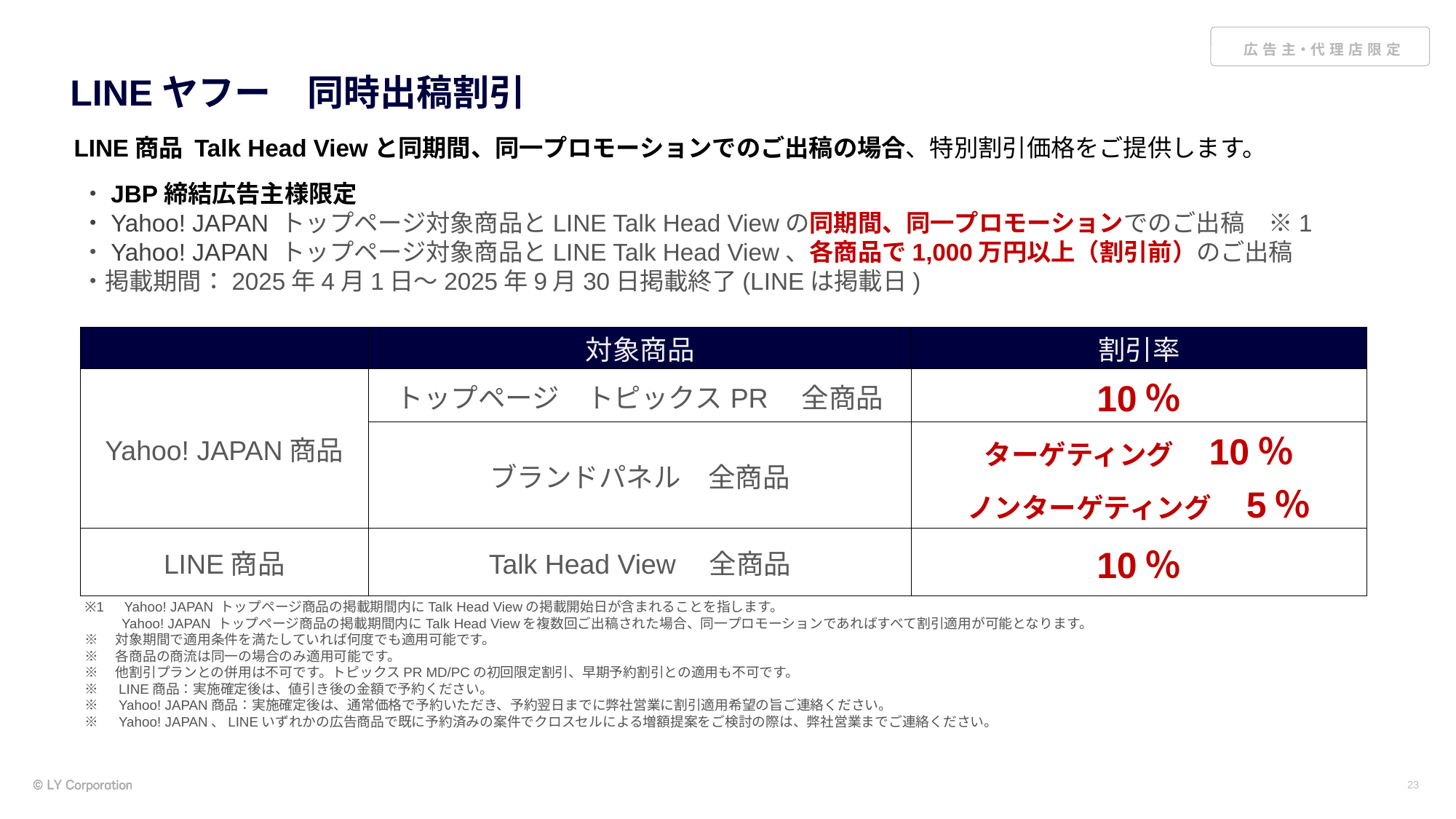

# LINEヤフー　同時出稿割引
LINE商品 Talk Head Viewと同期間、同一プロモーションでのご出稿の場合、特別割引価格をご提供します。
・JBP締結広告主様限定
・Yahoo! JAPAN トップページ対象商品とLINE Talk Head Viewの同期間、同一プロモーションでのご出稿　※1
・Yahoo! JAPAN トップページ対象商品とLINE Talk Head View、各商品で1,000万円以上（割引前）のご出稿
・掲載期間：2025年4月1日～2025年9月30日掲載終了(LINEは掲載日)
|  | 対象商品 | 割引率 |
| --- | --- | --- |
| Yahoo! JAPAN商品 | トップページ　トピックスPR　全商品 | 10％ |
|  | ブランドパネル　全商品 | ターゲティング　10％ ノンターゲティング　5％ |
| LINE商品 | Talk Head View　全商品 | 10％ |
※1　Yahoo! JAPAN トップページ商品の掲載期間内にTalk Head Viewの掲載開始日が含まれることを指します。
　　  Yahoo! JAPAN トップページ商品の掲載期間内にTalk Head Viewを複数回ご出稿された場合、同一プロモーションであればすべて割引適用が可能となります。
※　対象期間で適用条件を満たしていれば何度でも適用可能です。
※　各商品の商流は同一の場合のみ適用可能です。
※　他割引プランとの併用は不可です。トピックスPR MD/PCの初回限定割引、早期予約割引との適用も不可です。
※　LINE商品：実施確定後は、値引き後の金額で予約ください。
※　Yahoo! JAPAN商品：実施確定後は、通常価格で予約いただき、予約翌日までに弊社営業に割引適用希望の旨ご連絡ください。
※　Yahoo! JAPAN、LINEいずれかの広告商品で既に予約済みの案件でクロスセルによる増額提案をご検討の際は、弊社営業までご連絡ください。